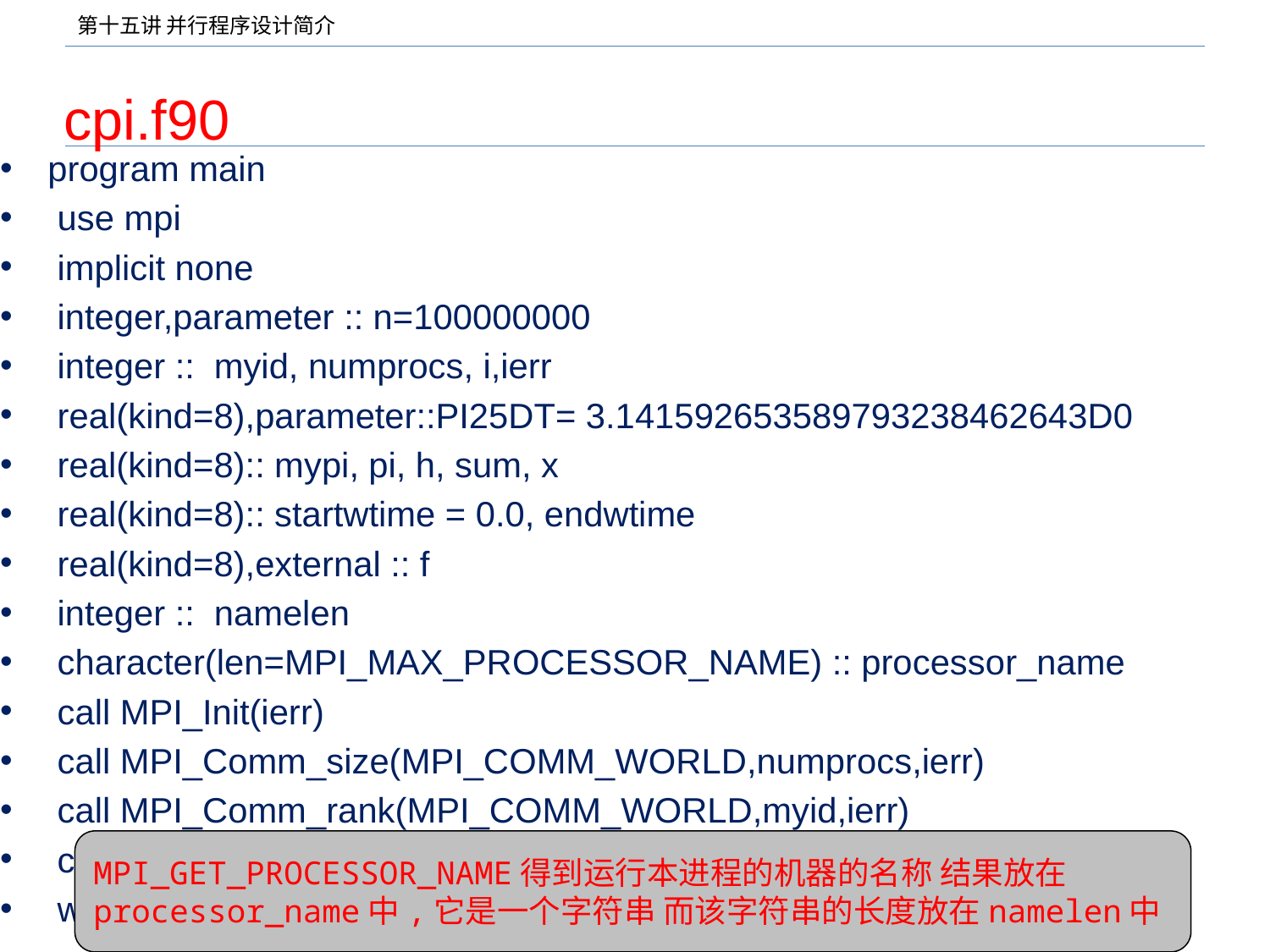

# cpi.f90
program main
 use mpi
 implicit none
 integer,parameter :: n=100000000
 integer ::  myid, numprocs, i,ierr
 real(kind=8),parameter::PI25DT= 3.141592653589793238462643D0
 real(kind=8):: mypi, pi, h, sum, x
 real(kind=8):: startwtime = 0.0, endwtime
 real(kind=8),external :: f
 integer ::  namelen
 character(len=MPI_MAX_PROCESSOR_NAME) :: processor_name
 call MPI_Init(ierr)
 call MPI_Comm_size(MPI_COMM_WORLD,numprocs,ierr)
 call MPI_Comm_rank(MPI_COMM_WORLD,myid,ierr)
 call MPI_Get_processor_name(processor_name,namelen,ierr)
 write(*,'("Process",I3," on ",A40)') myid,processor_name

MPI_GET_PROCESSOR_NAME得到运行本进程的机器的名称 结果放在processor_name中,它是一个字符串 而该字符串的长度放在namelen中